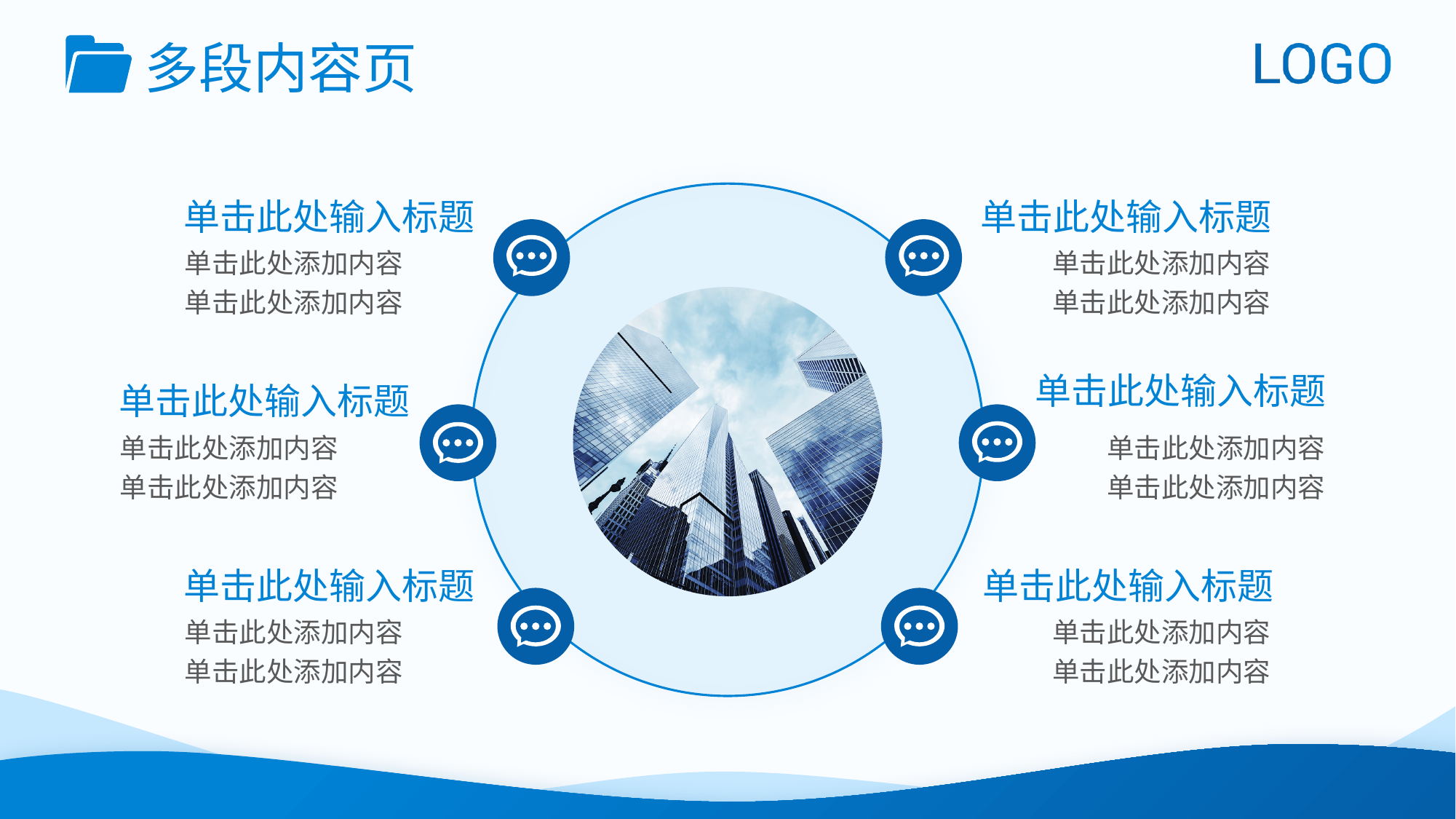

多段内容页

单击此处输入标题
单击此处输入标题

单击此处添加内容
单击此处添加内容
单击此处添加内容
单击此处添加内容

单击此处输入标题
单击此处输入标题

单击此处添加内容
单击此处添加内容
单击此处添加内容
单击此处添加内容
单击此处输入标题
单击此处输入标题

单击此处添加内容
单击此处添加内容
单击此处添加内容
单击此处添加内容